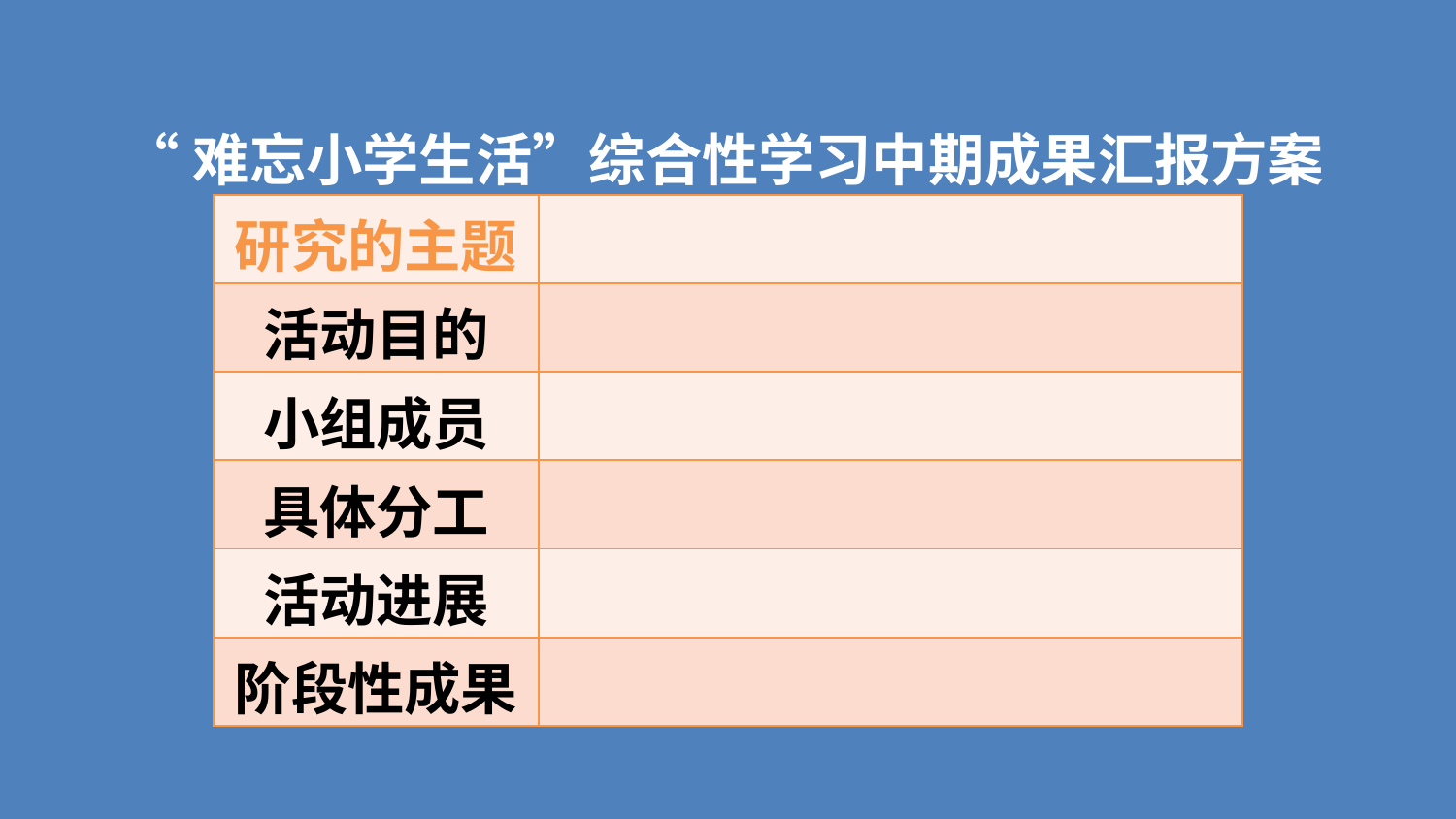

“难忘小学生活”综合性学习中期成果汇报方案
| 研究的主题 |  |
| --- | --- |
| 活动目的 |  |
| 小组成员 |  |
| 具体分工 |  |
| 活动进展 |  |
| 阶段性成果 |  |